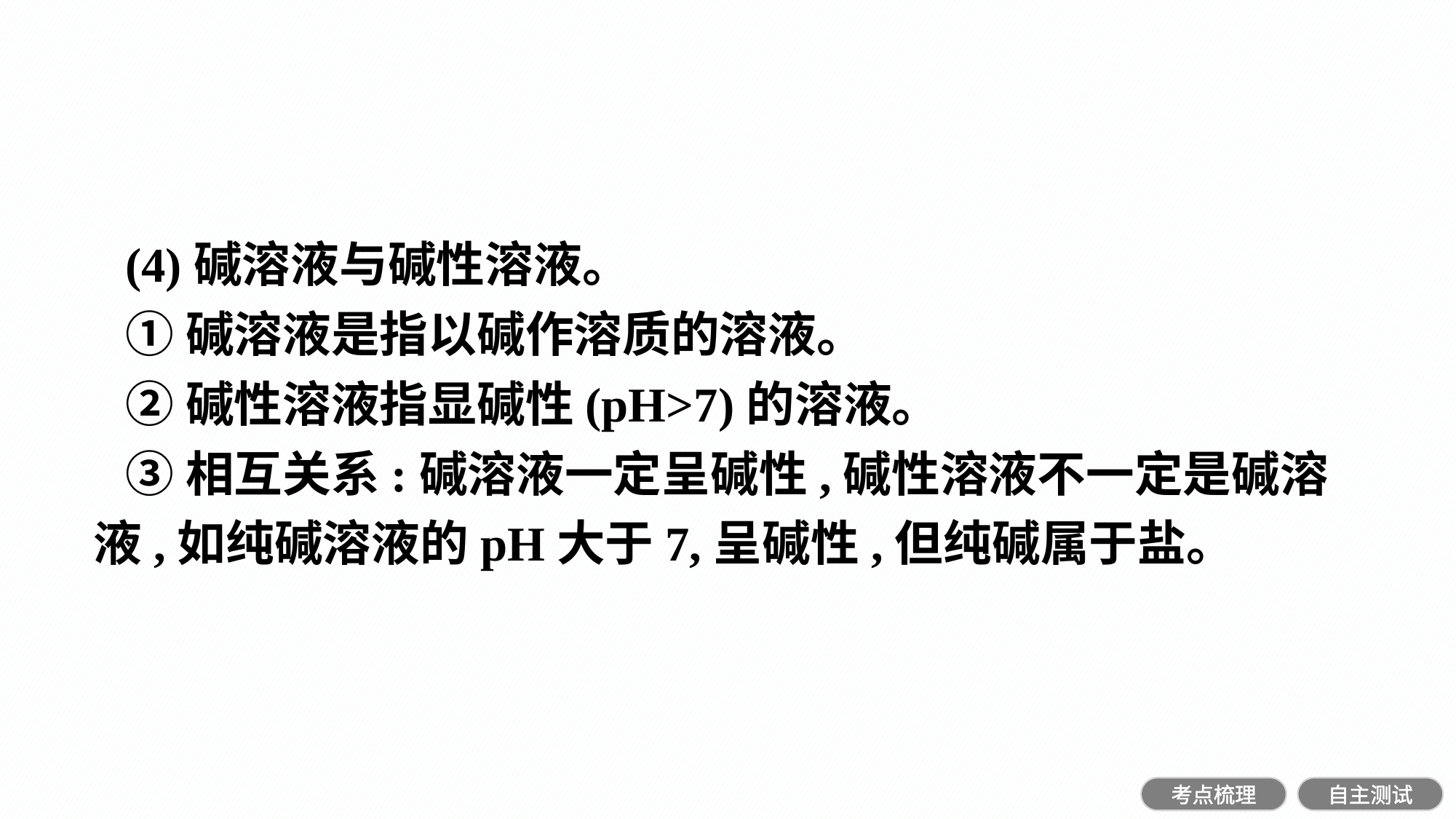

(4)碱溶液与碱性溶液。
①碱溶液是指以碱作溶质的溶液。
②碱性溶液指显碱性(pH>7)的溶液。
③相互关系:碱溶液一定呈碱性,碱性溶液不一定是碱溶液,如纯碱溶液的pH大于7,呈碱性,但纯碱属于盐。